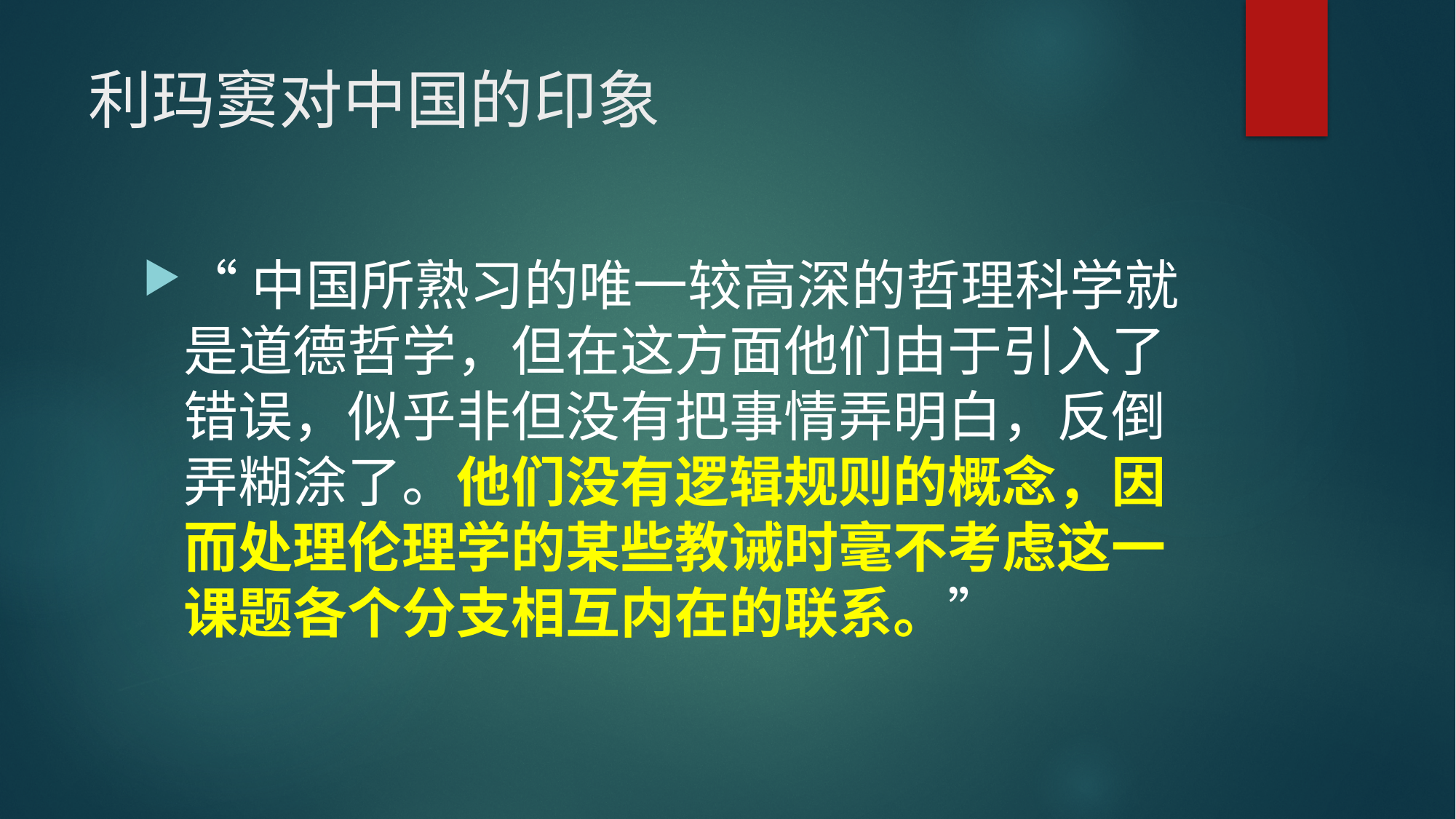

# 利玛窦对中国的印象
“中国所熟习的唯一较高深的哲理科学就是道德哲学，但在这方面他们由于引入了错误，似乎非但没有把事情弄明白，反倒弄糊涂了。他们没有逻辑规则的概念，因而处理伦理学的某些教诫时毫不考虑这一课题各个分支相互内在的联系。”